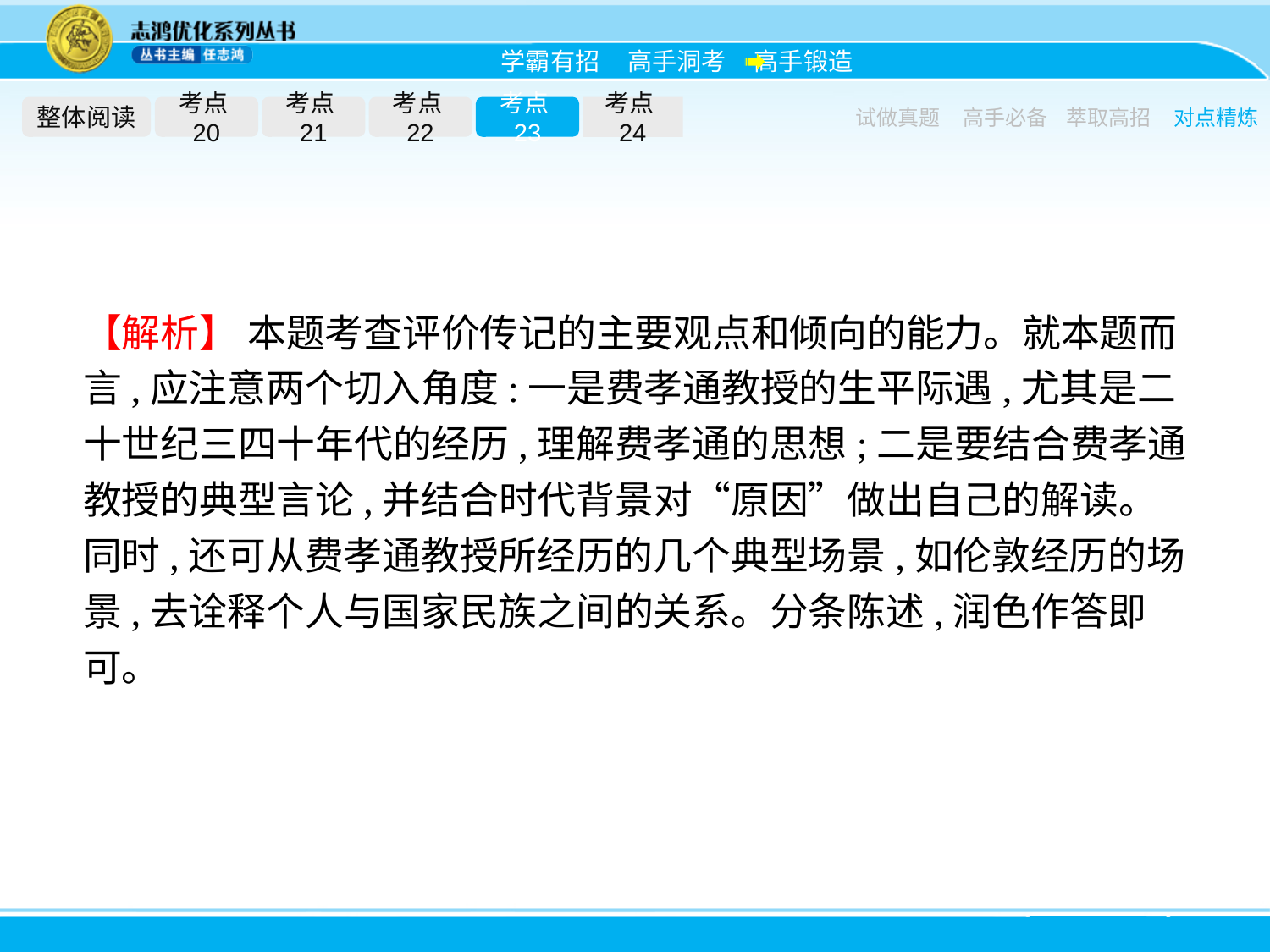

整体阅读
考点20
考点21
考点22
考点23
考点24
试做真题
高手必备
萃取高招
对点精炼
【解析】 本题考查评价传记的主要观点和倾向的能力。就本题而言,应注意两个切入角度:一是费孝通教授的生平际遇,尤其是二十世纪三四十年代的经历,理解费孝通的思想;二是要结合费孝通教授的典型言论,并结合时代背景对“原因”做出自己的解读。同时,还可从费孝通教授所经历的几个典型场景,如伦敦经历的场景,去诠释个人与国家民族之间的关系。分条陈述,润色作答即可。